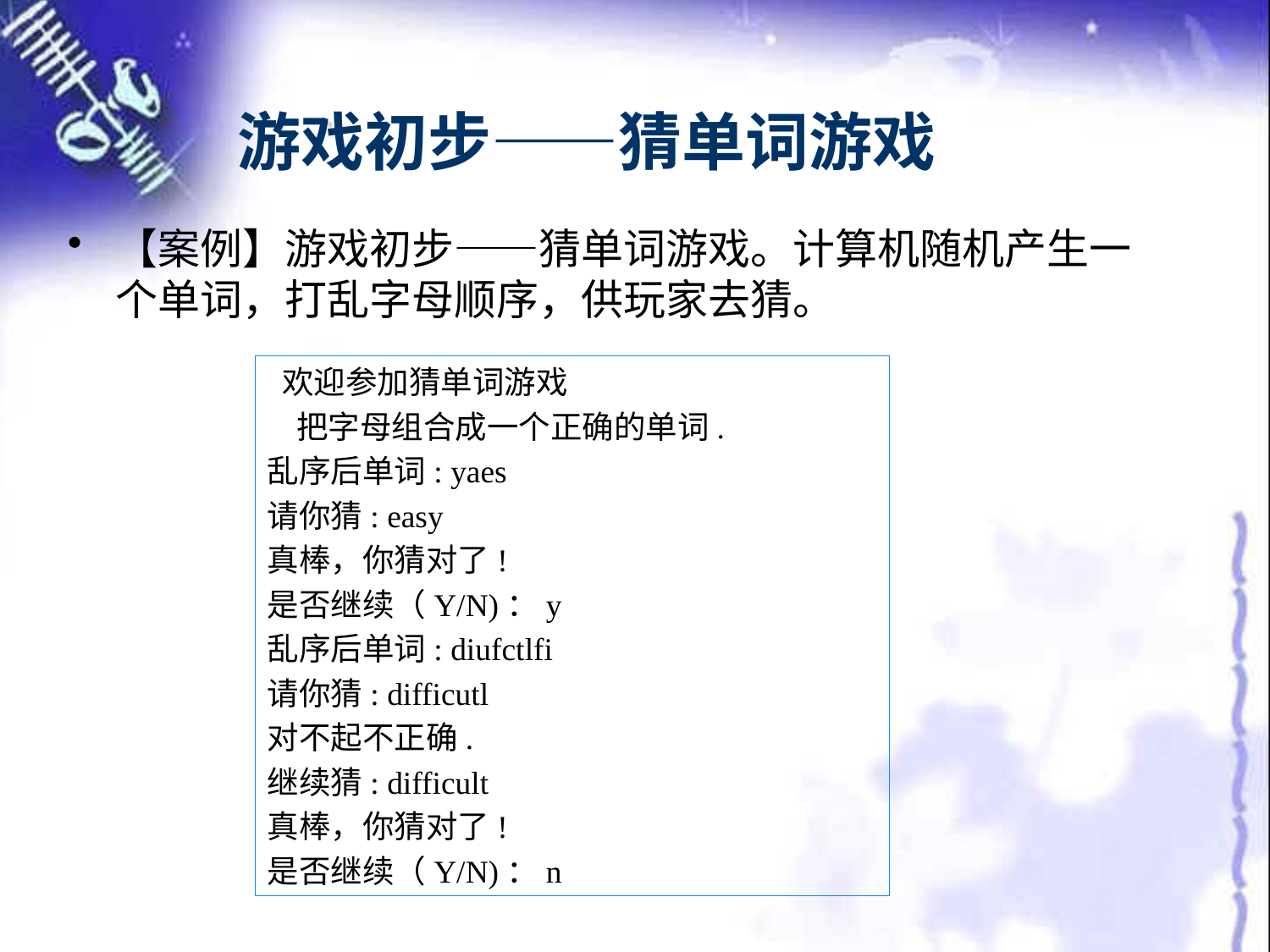

# 游戏初步——猜单词游戏
【案例】游戏初步——猜单词游戏。计算机随机产生一个单词，打乱字母顺序，供玩家去猜。

 欢迎参加猜单词游戏
   把字母组合成一个正确的单词.
乱序后单词: yaes
请你猜: easy
真棒，你猜对了!
是否继续（Y/N)：y
乱序后单词: diufctlfi
请你猜: difficutl
对不起不正确.
继续猜: difficult
真棒，你猜对了!
是否继续（Y/N)：n